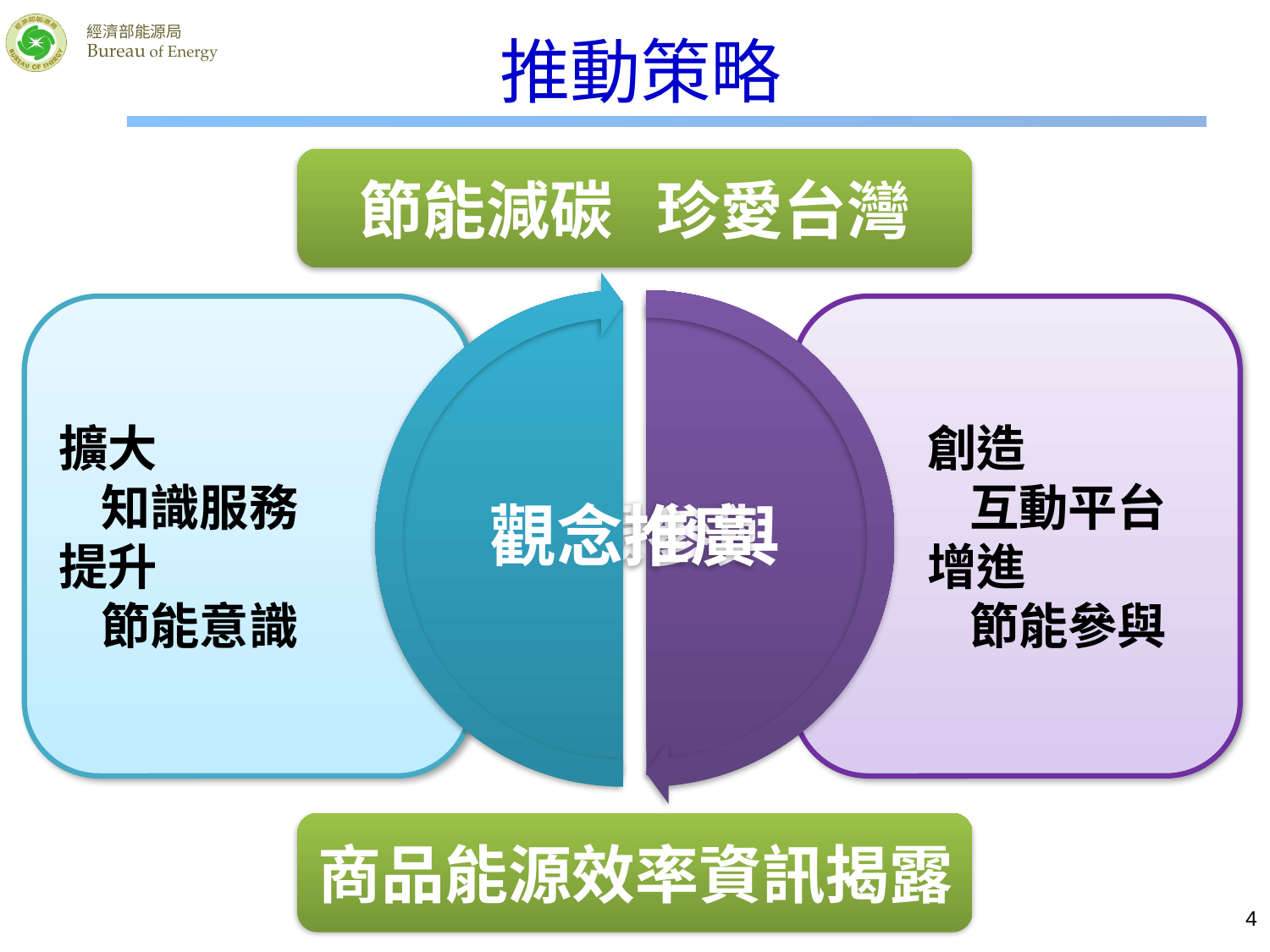

# 推動策略
節能減碳   珍愛台灣
民眾參與
觀念推廣
擴大
知識服務
提升
節能意識
創造
互動平台
增進
節能參與
商品能源效率資訊揭露
4